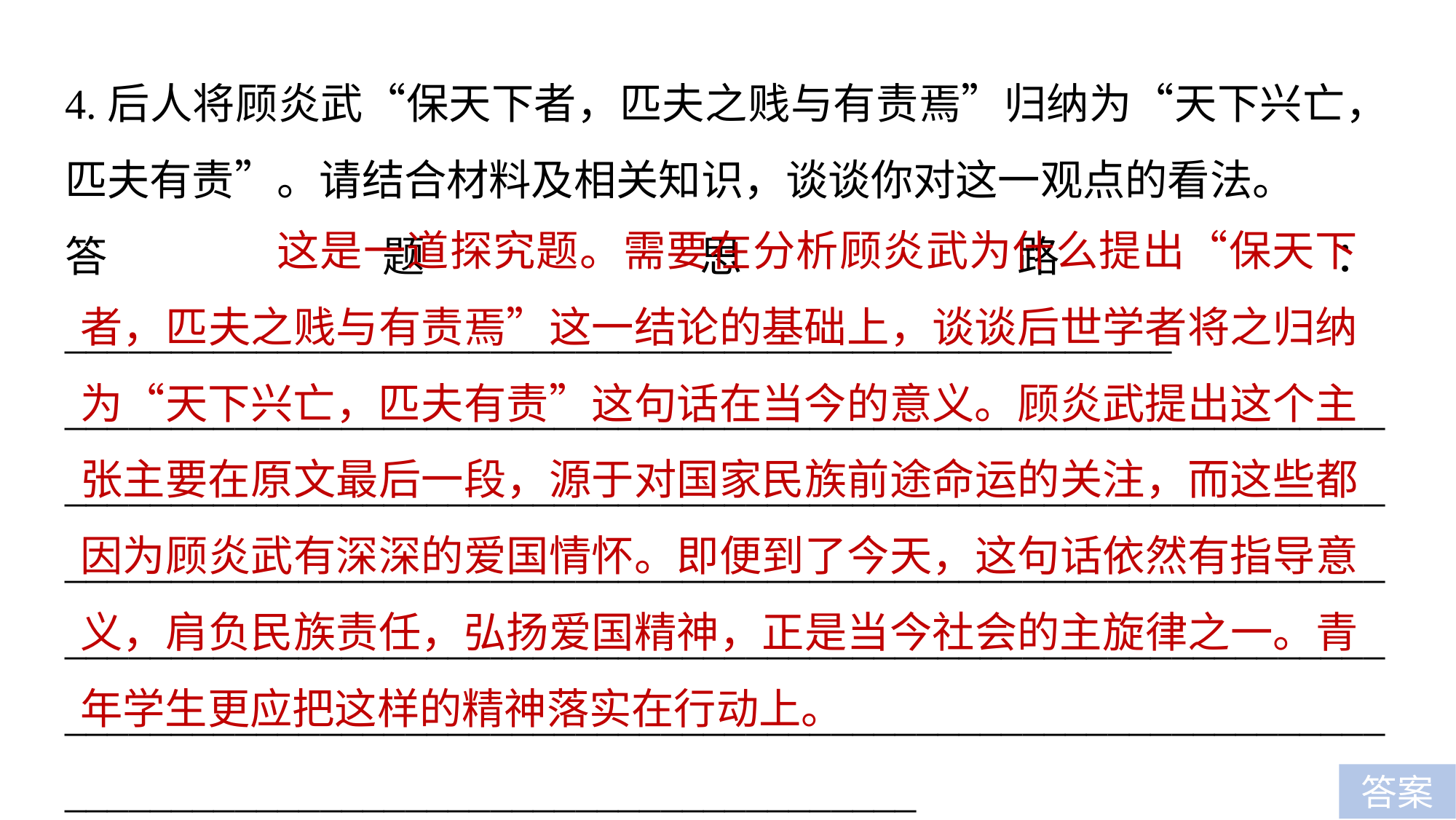

4.后人将顾炎武“保天下者，匹夫之贱与有责焉”归纳为“天下兴亡，匹夫有责”。请结合材料及相关知识，谈谈你对这一观点的看法。
答题思路：____________________________________________________
______________________________________________________________________________________________________________________________________________________________________________________________________________________________________________________________________________________________________________________________________________________________
                  这是一道探究题。需要在分析顾炎武为什么提出“保天下者，匹夫之贱与有责焉”这一结论的基础上，谈谈后世学者将之归纳为“天下兴亡，匹夫有责”这句话在当今的意义。顾炎武提出这个主张主要在原文最后一段，源于对国家民族前途命运的关注，而这些都因为顾炎武有深深的爱国情怀。即便到了今天，这句话依然有指导意义，肩负民族责任，弘扬爱国精神，正是当今社会的主旋律之一。青年学生更应把这样的精神落实在行动上。
答案